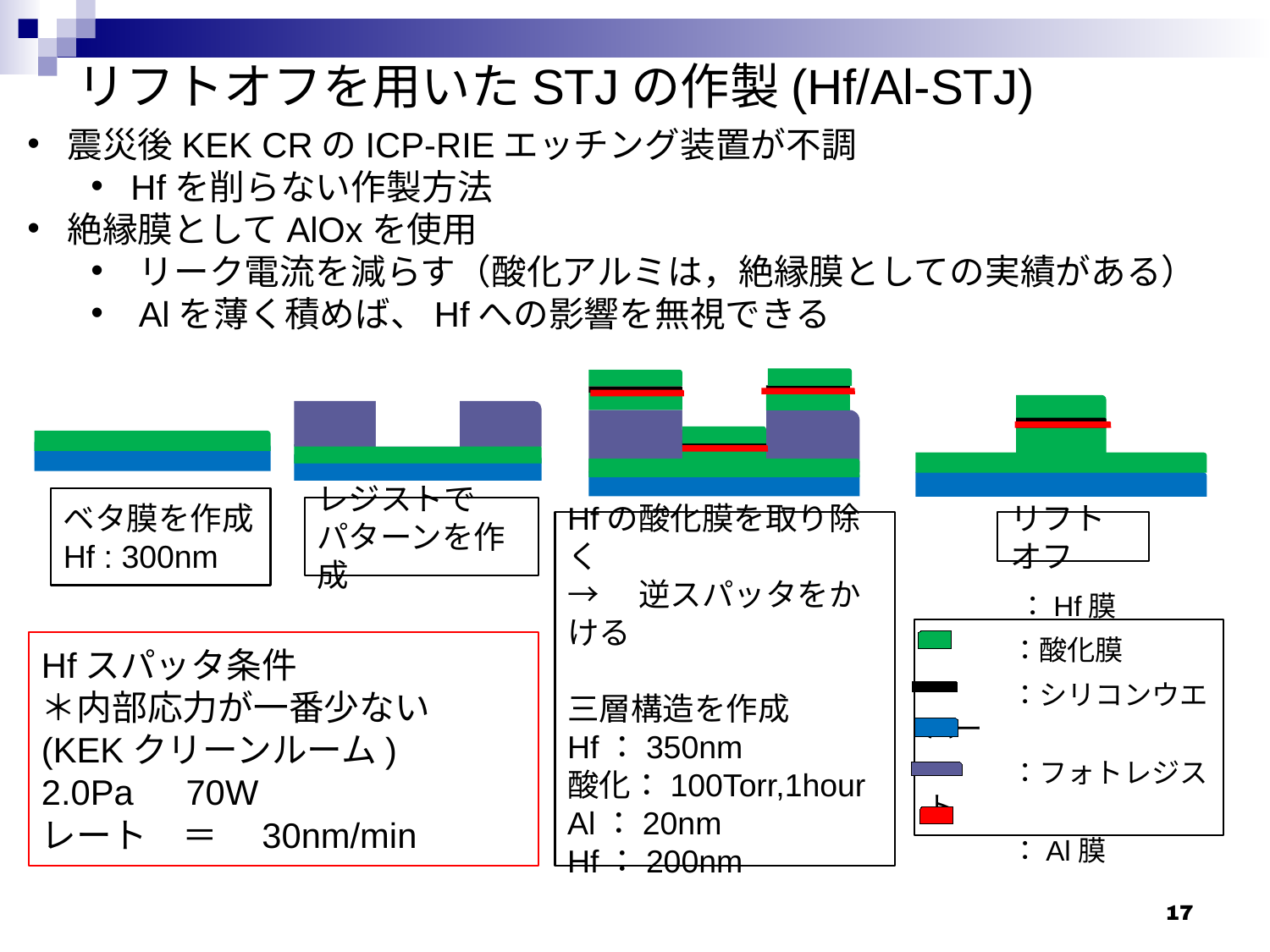

# リフトオフを用いたSTJの作製(Hf/Al-STJ)
震災後KEK CRのICP-RIEエッチング装置が不調
Hfを削らない作製方法
絶縁膜としてAlOxを使用
リーク電流を減らす（酸化アルミは，絶縁膜としての実績がある）
Alを薄く積めば、Hfへの影響を無視できる

ベタ膜を作成
Hf : 300nm
レジストで
パターンを作成
Hfの酸化膜を取り除く
→　逆スパッタをかける

三層構造を作成
Hf：350nm
酸化：100Torr,1hour
Al：20nm
Hf：200nm
リフトオフ
　　　　　：Hf膜
　　　：酸化膜
　　　：シリコンウエハー
　　　：フォトレジスト
　　　：Al膜

Hfスパッタ条件
＊内部応力が一番少ない
(KEKクリーンルーム)
2.0Pa　70W
レート　＝　30nm/min
17